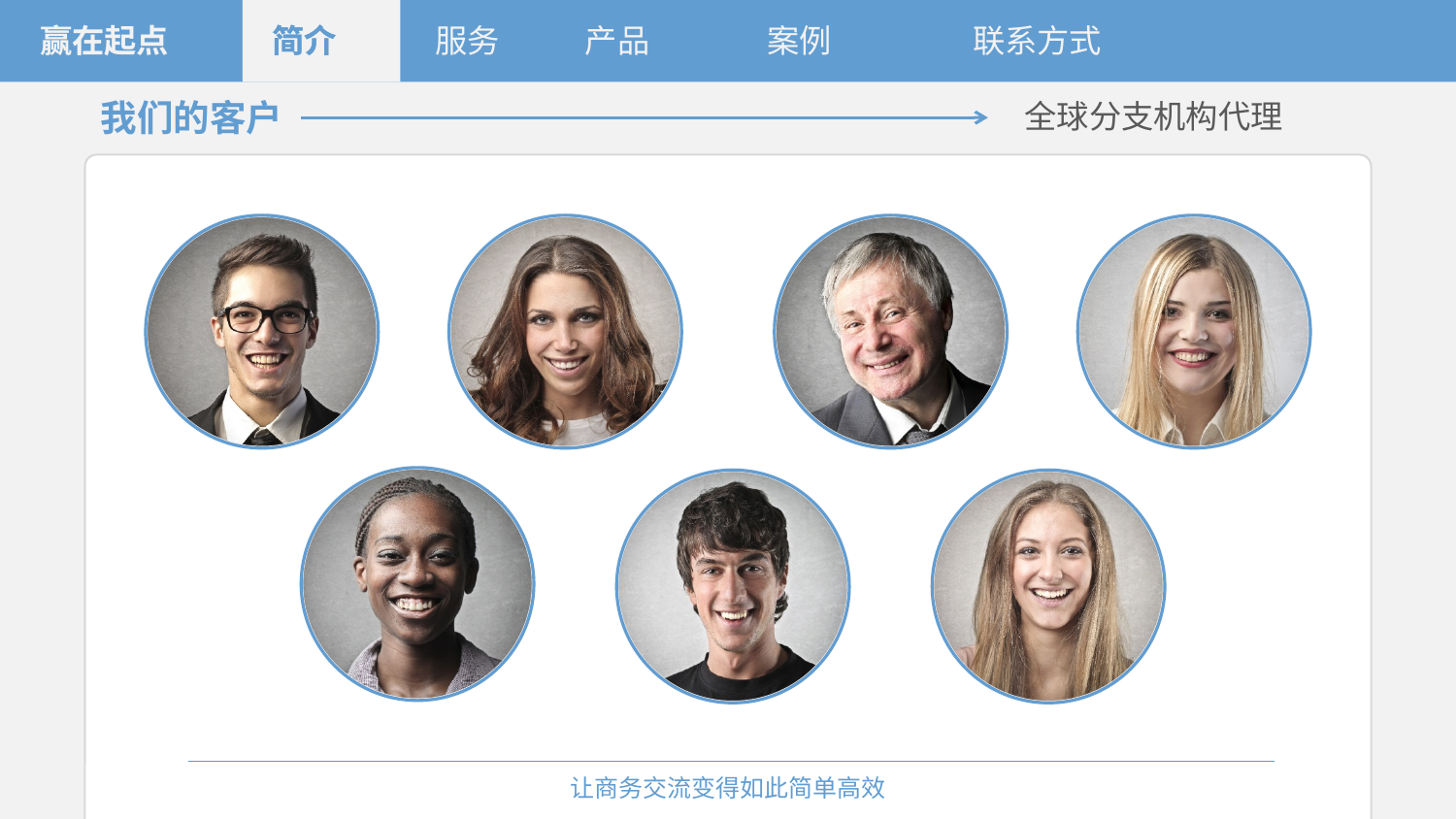

赢在起点
简介
简介
服务
产品
案例
联系方式

我们的客户
全球分支机构代理

让商务交流变得如此简单高效